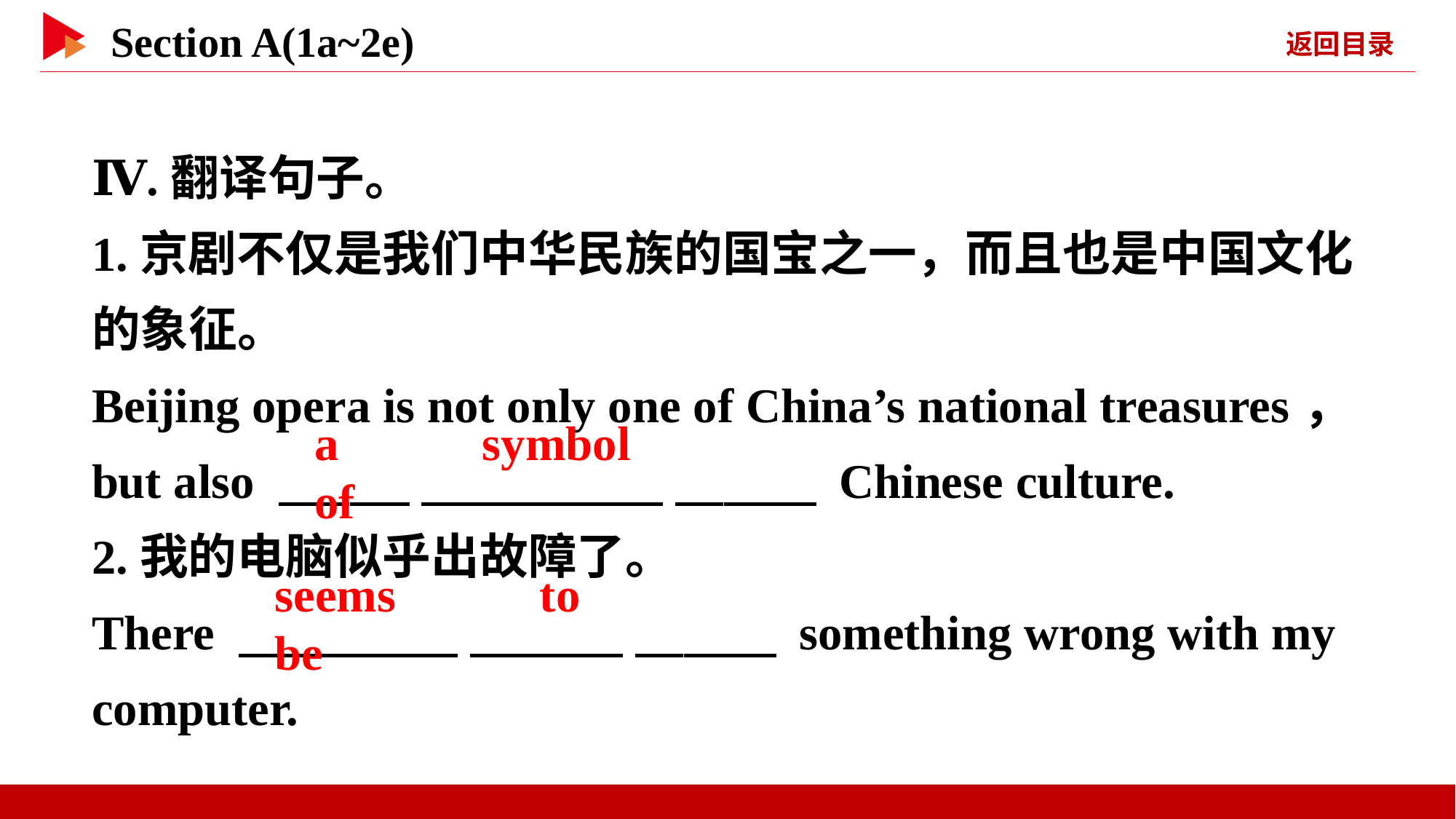

Ⅳ.翻译句子。
1.京剧不仅是我们中华民族的国宝之一，而且也是中国文化的象征。
Beijing opera is not only one of China’s national treasures， but also 　   　 　             　 　    　 Chinese culture.
2.我的电脑似乎出故障了。
There 　           　 　     　 　    　 something wrong with my computer.
a 　 　symbol 　 　of
seems 　 　to 　 　be